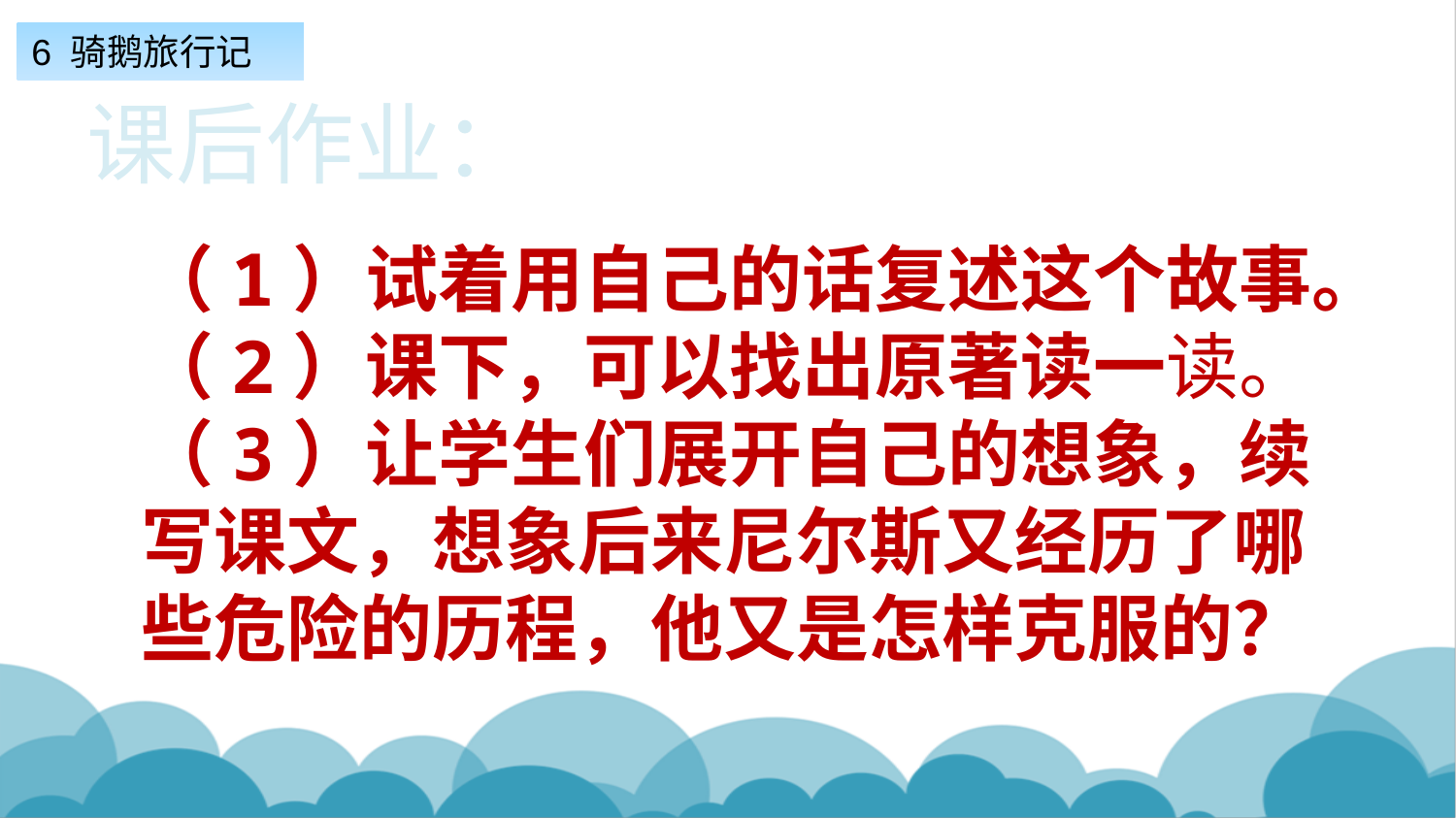

课后作业：
（1）试着用自己的话复述这个故事。
（2）课下，可以找出原著读一读。
（3）让学生们展开自己的想象，续写课文，想象后来尼尔斯又经历了哪些危险的历程，他又是怎样克服的？